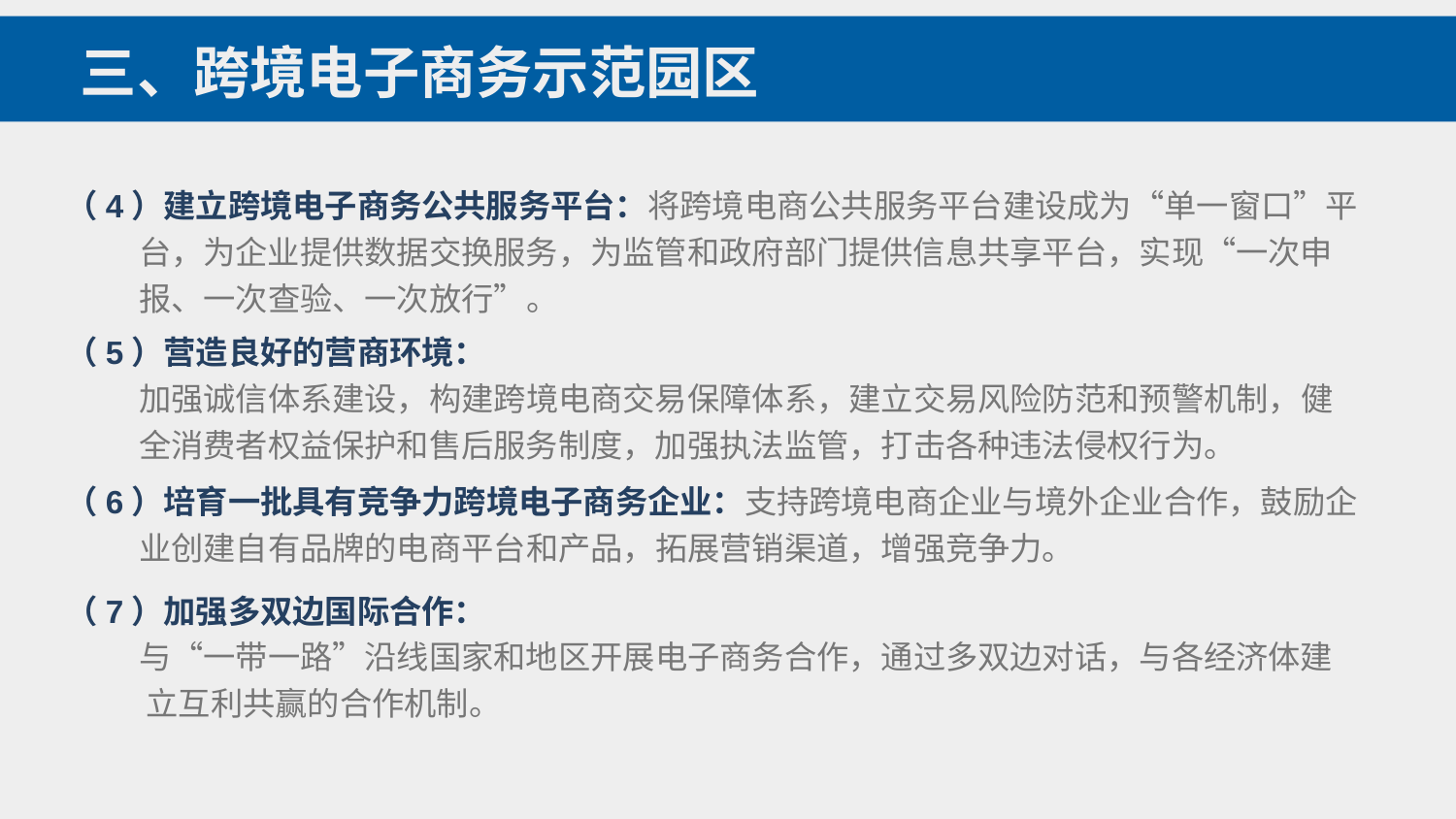

三、跨境电子商务示范园区
（4）建立跨境电子商务公共服务平台：将跨境电商公共服务平台建设成为“单一窗口”平
         台，为企业提供数据交换服务，为监管和政府部门提供信息共享平台，实现“一次申
         报、一次查验、一次放行”。
（5）营造良好的营商环境：
         加强诚信体系建设，构建跨境电商交易保障体系，建立交易风险防范和预警机制，健
         全消费者权益保护和售后服务制度，加强执法监管，打击各种违法侵权行为。
（6）培育一批具有竞争力跨境电子商务企业：支持跨境电商企业与境外企业合作，鼓励企
         业创建自有品牌的电商平台和产品，拓展营销渠道，增强竞争力。
（7）加强多双边国际合作：
         与“一带一路”沿线国家和地区开展电子商务合作，通过多双边对话，与各经济体建
          立互利共赢的合作机制。